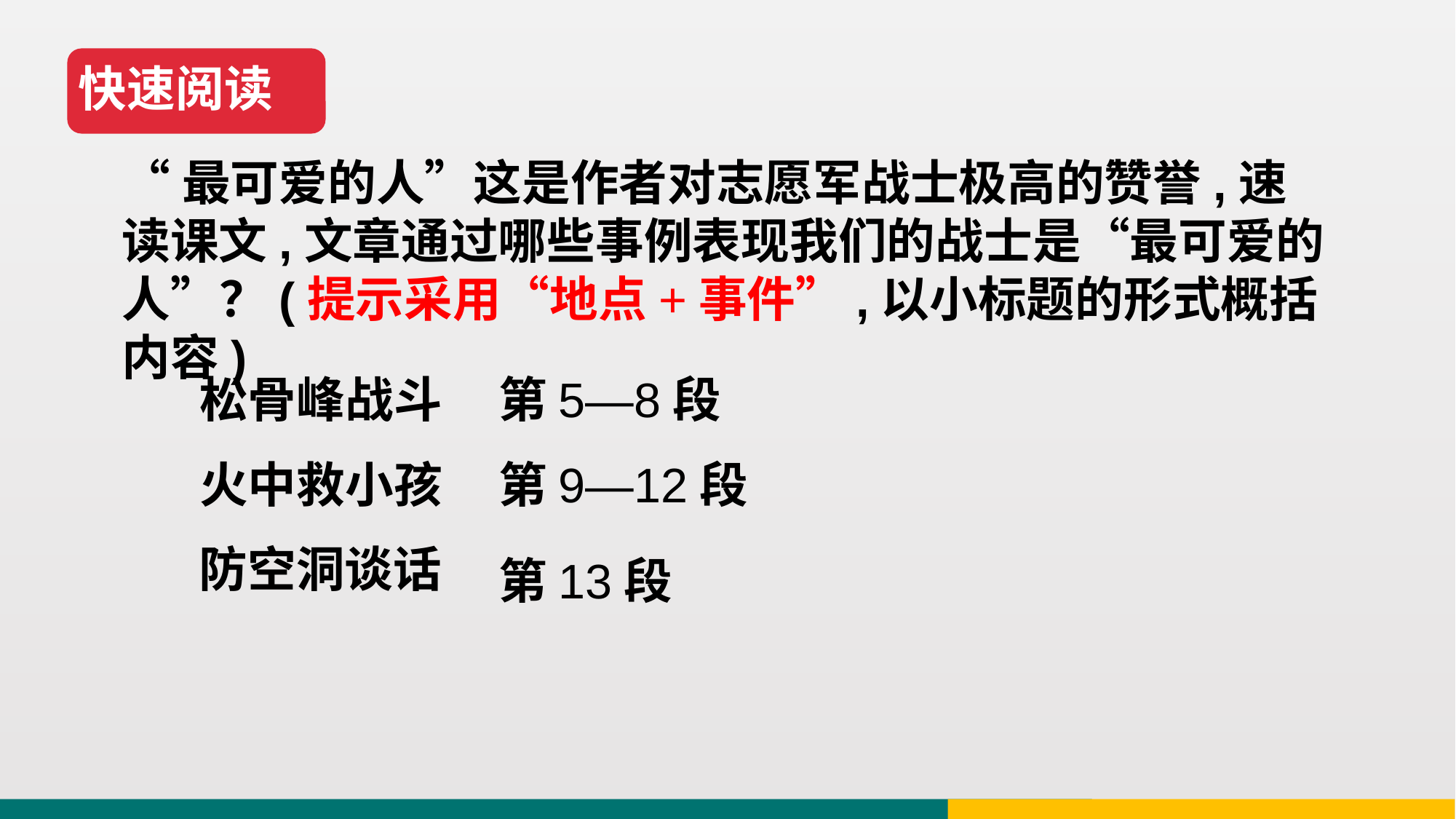

快速阅读
“最可爱的人”这是作者对志愿军战士极高的赞誉,速读课文,文章通过哪些事例表现我们的战士是“最可爱的人”？(提示采用“地点+事件”,以小标题的形式概括内容)
松骨峰战斗
第5—8段
火中救小孩
第9—12段
防空洞谈话
第13段